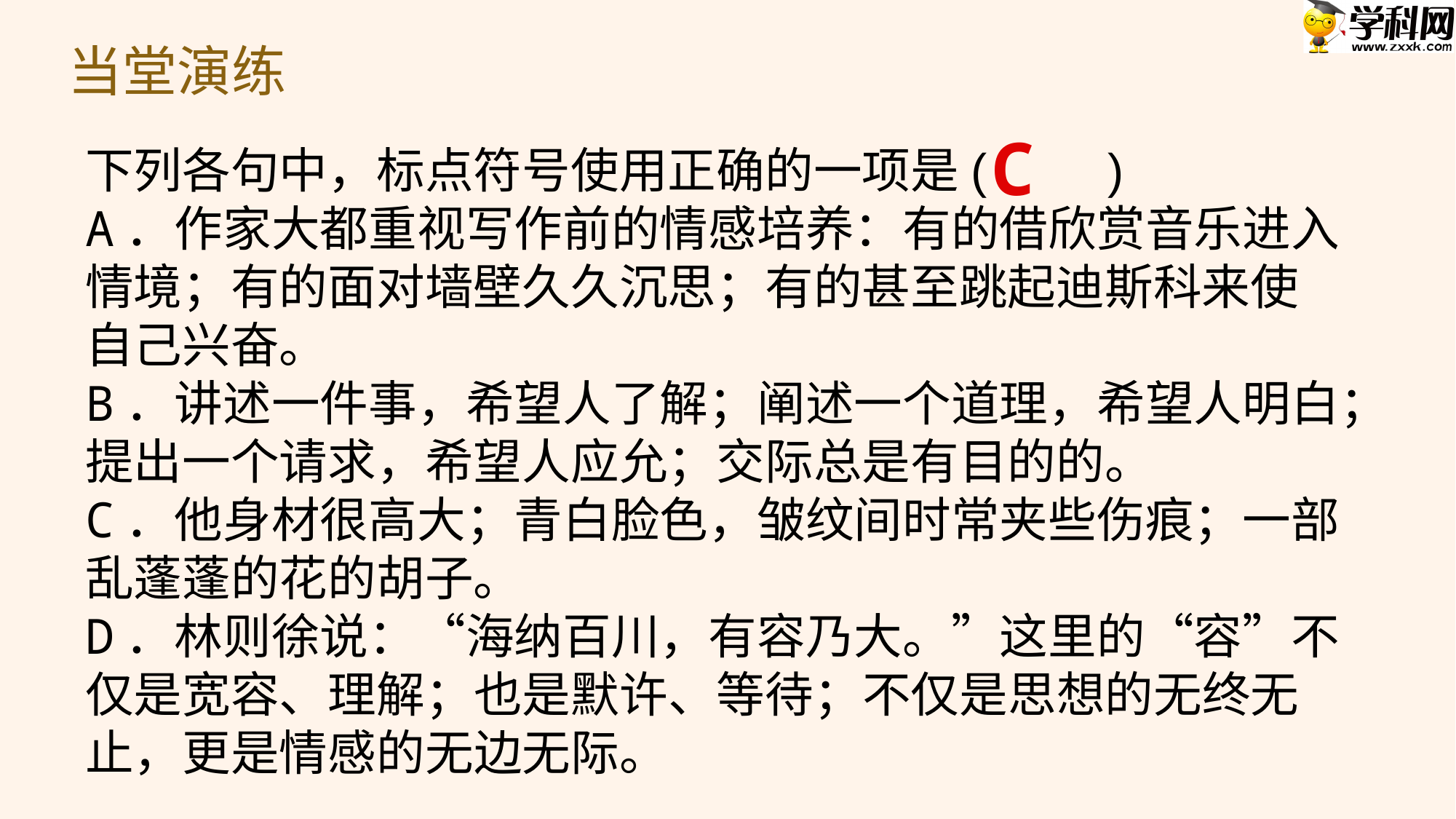

当堂演练
C
下列各句中，标点符号使用正确的一项是(　　)
A．作家大都重视写作前的情感培养：有的借欣赏音乐进入情境；有的面对墙壁久久沉思；有的甚至跳起迪斯科来使自己兴奋。
B．讲述一件事，希望人了解；阐述一个道理，希望人明白；提出一个请求，希望人应允；交际总是有目的的。
C．他身材很高大；青白脸色，皱纹间时常夹些伤痕；一部乱蓬蓬的花的胡子。
D．林则徐说：“海纳百川，有容乃大。”这里的“容”不仅是宽容、理解；也是默许、等待；不仅是思想的无终无止，更是情感的无边无际。